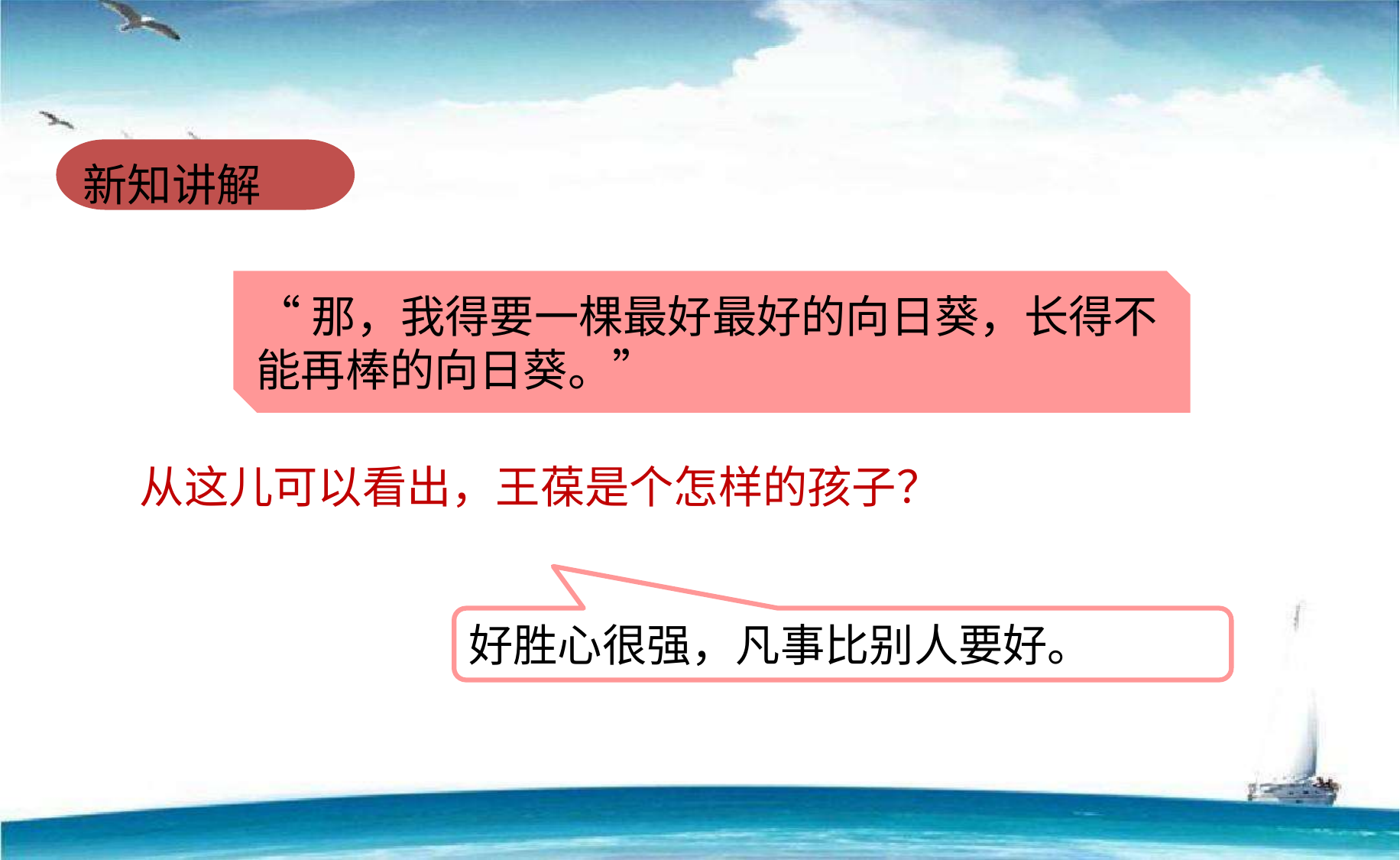

新知讲解
“那，我得要一棵最好最好的向日葵，长得不能再棒的向日葵。”
从这儿可以看出，王葆是个怎样的孩子？
好胜心很强，凡事比别人要好。